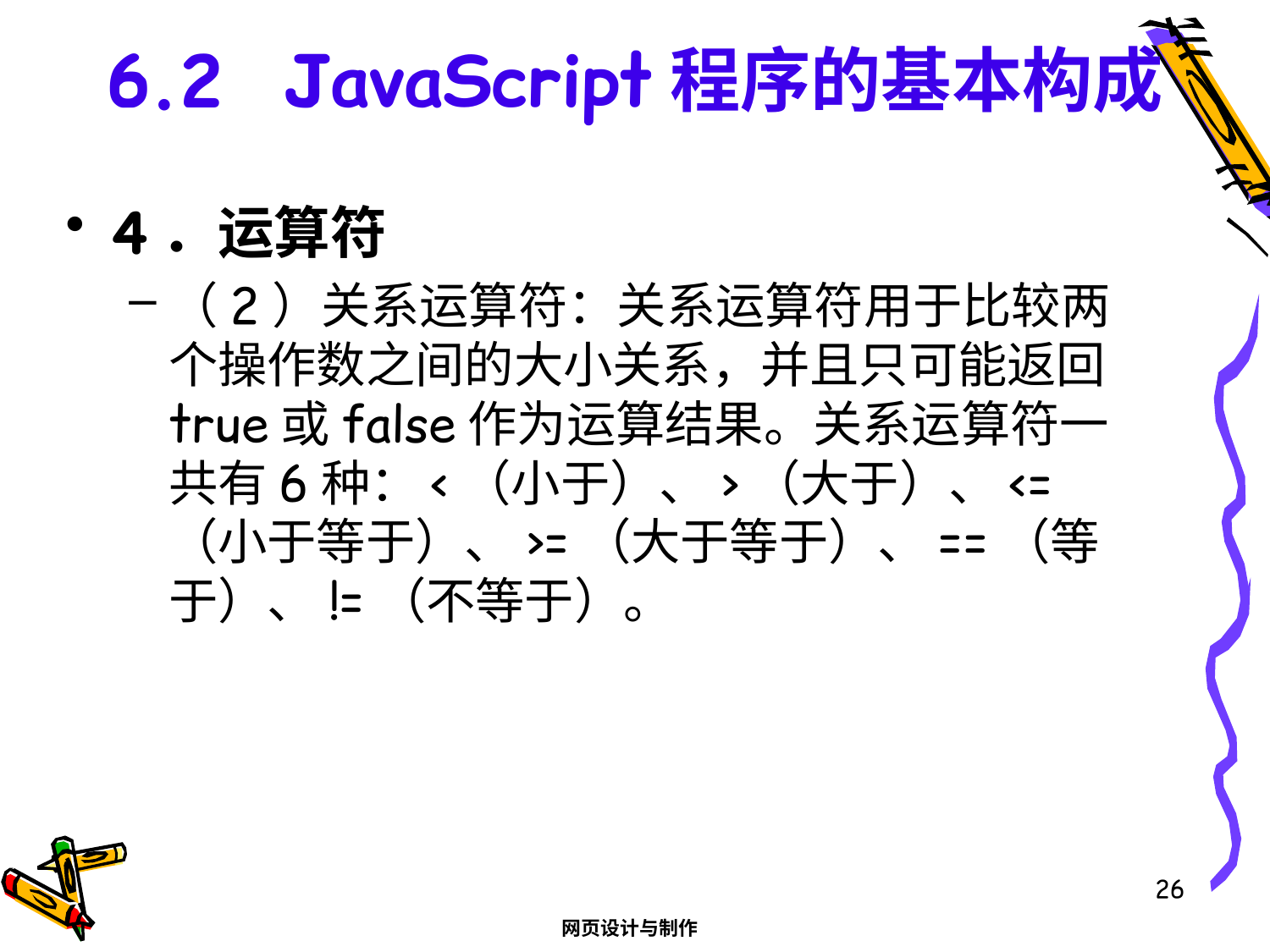

# 6.2  JavaScript程序的基本构成
4．运算符
（2）关系运算符：关系运算符用于比较两个操作数之间的大小关系，并且只可能返回true或false作为运算结果。关系运算符一共有6种：<（小于）、>（大于）、<=（小于等于）、>=（大于等于）、==（等于）、!=（不等于）。
26
网页设计与制作